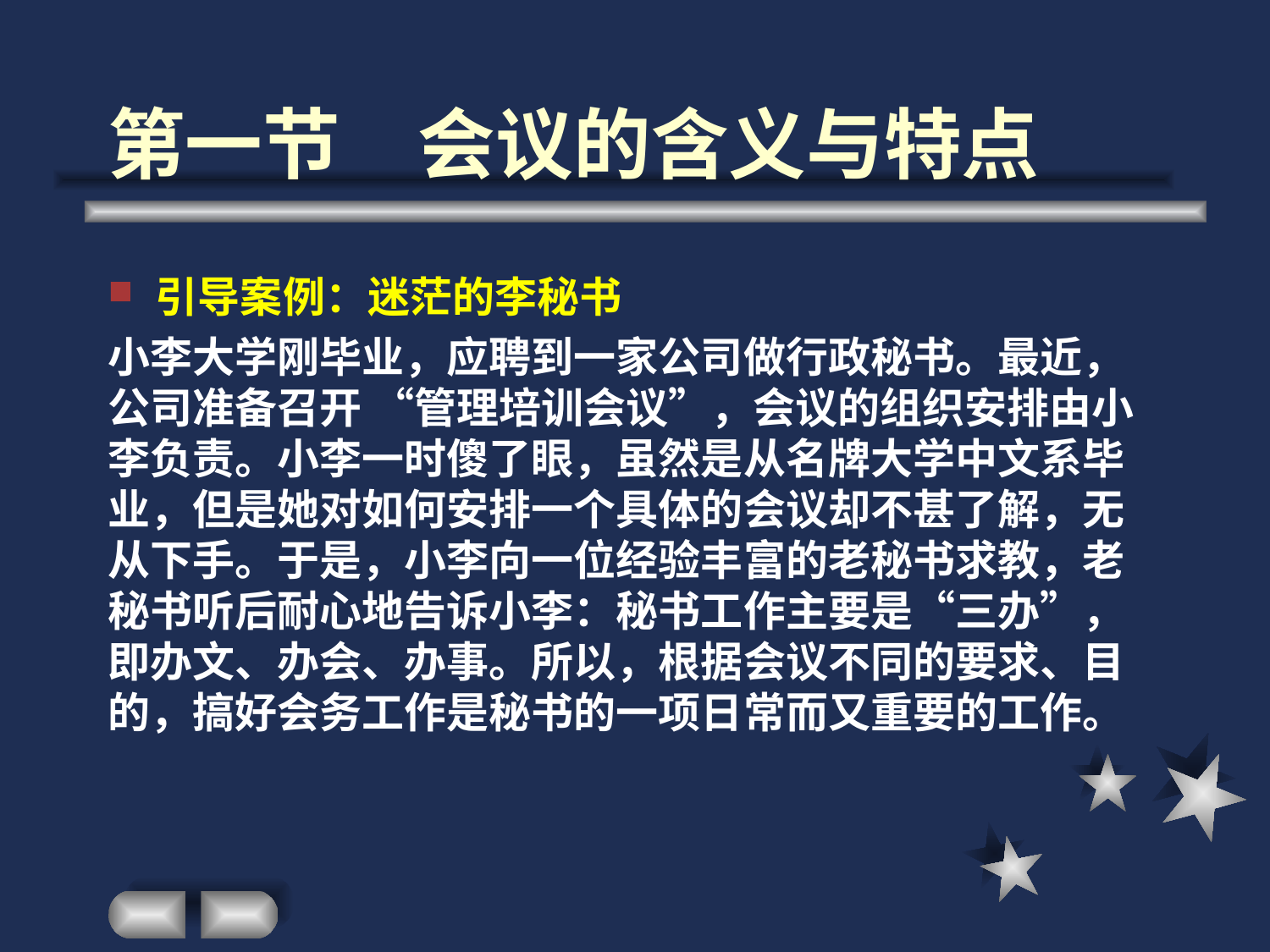

# 第一节　会议的含义与特点
引导案例：迷茫的李秘书
小李大学刚毕业，应聘到一家公司做行政秘书。最近，公司准备召开 “管理培训会议”，会议的组织安排由小李负责。小李一时傻了眼，虽然是从名牌大学中文系毕业，但是她对如何安排一个具体的会议却不甚了解，无从下手。于是，小李向一位经验丰富的老秘书求教，老秘书听后耐心地告诉小李：秘书工作主要是“三办”，即办文、办会、办事。所以，根据会议不同的要求、目的，搞好会务工作是秘书的一项日常而又重要的工作。